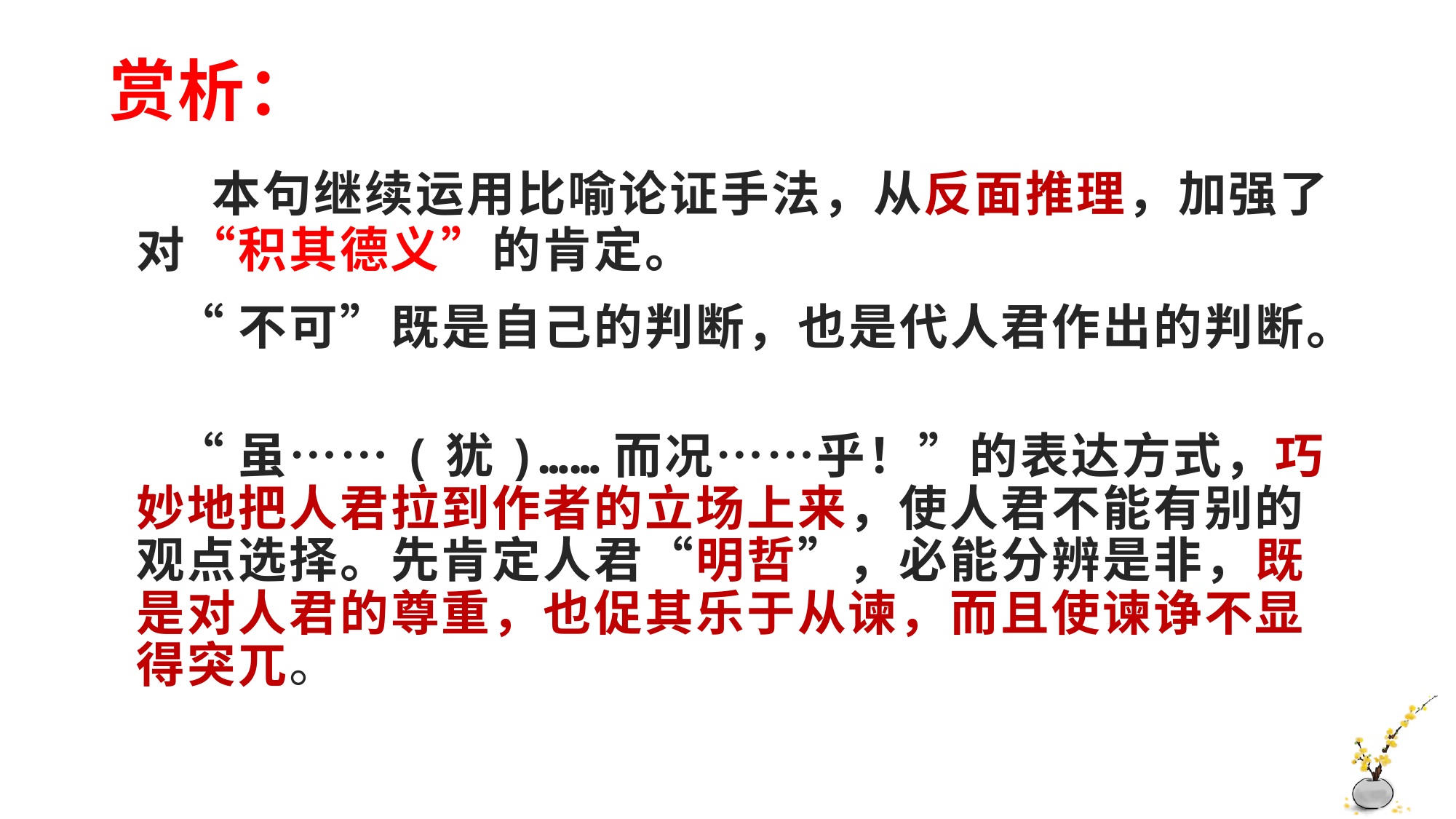

赏析：
     本句继续运用比喻论证手法，从反面推理，加强了对“积其德义”的肯定。
     “不可”既是自己的判断，也是代人君作出的判断。
     “虽……(犹)……而况……乎！”的表达方式，巧妙地把人君拉到作者的立场上来，使人君不能有别的观点选择。先肯定人君“明哲”，必能分辨是非，既是对人君的尊重，也促其乐于从谏，而且使谏诤不显得突兀。